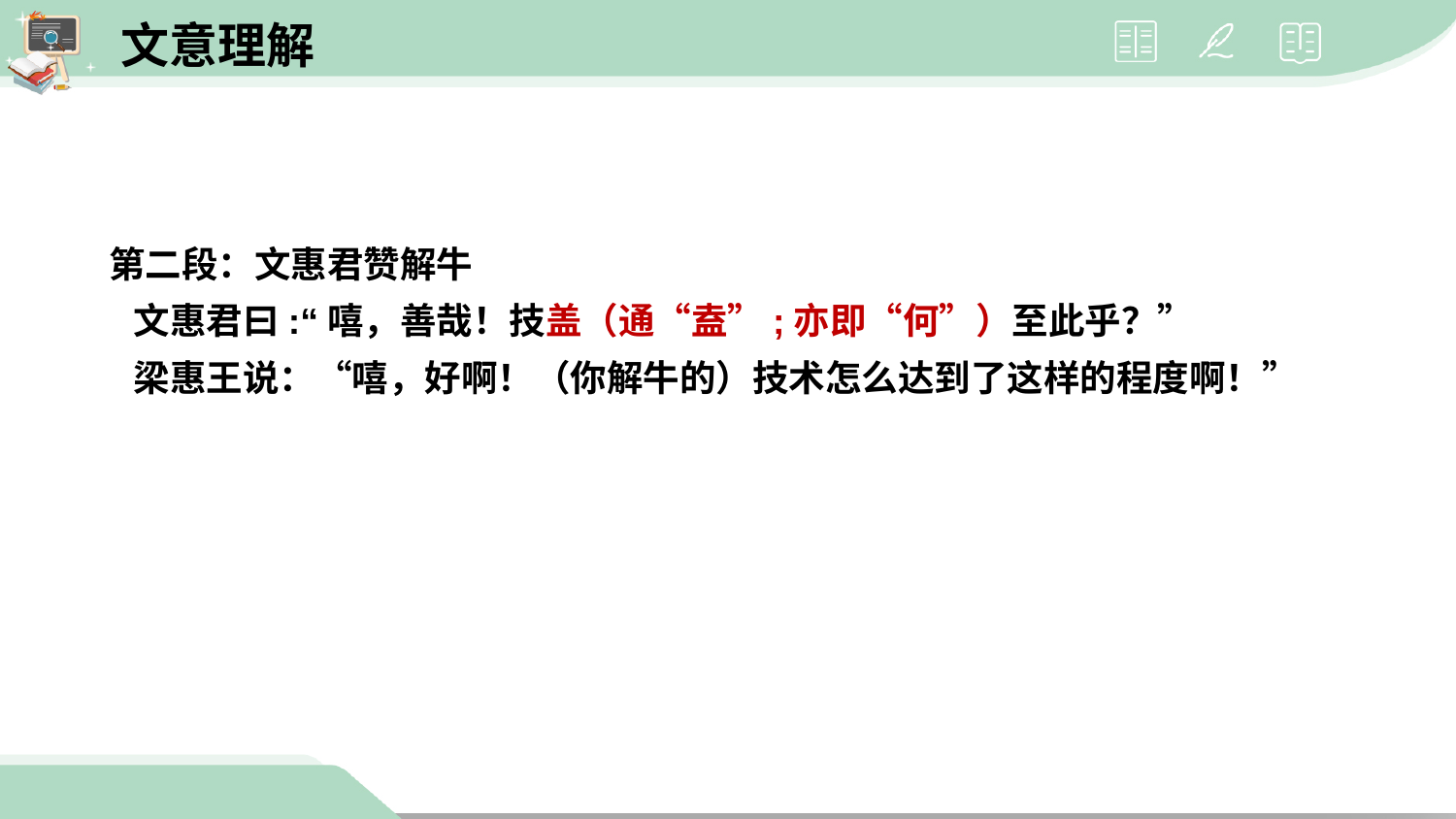

文意理解
 第二段：文惠君赞解牛
    文惠君曰:“嘻，善哉！技盖（通“盍”;亦即“何”）至此乎？”
    梁惠王说：“嘻，好啊！（你解牛的）技术怎么达到了这样的程度啊！”